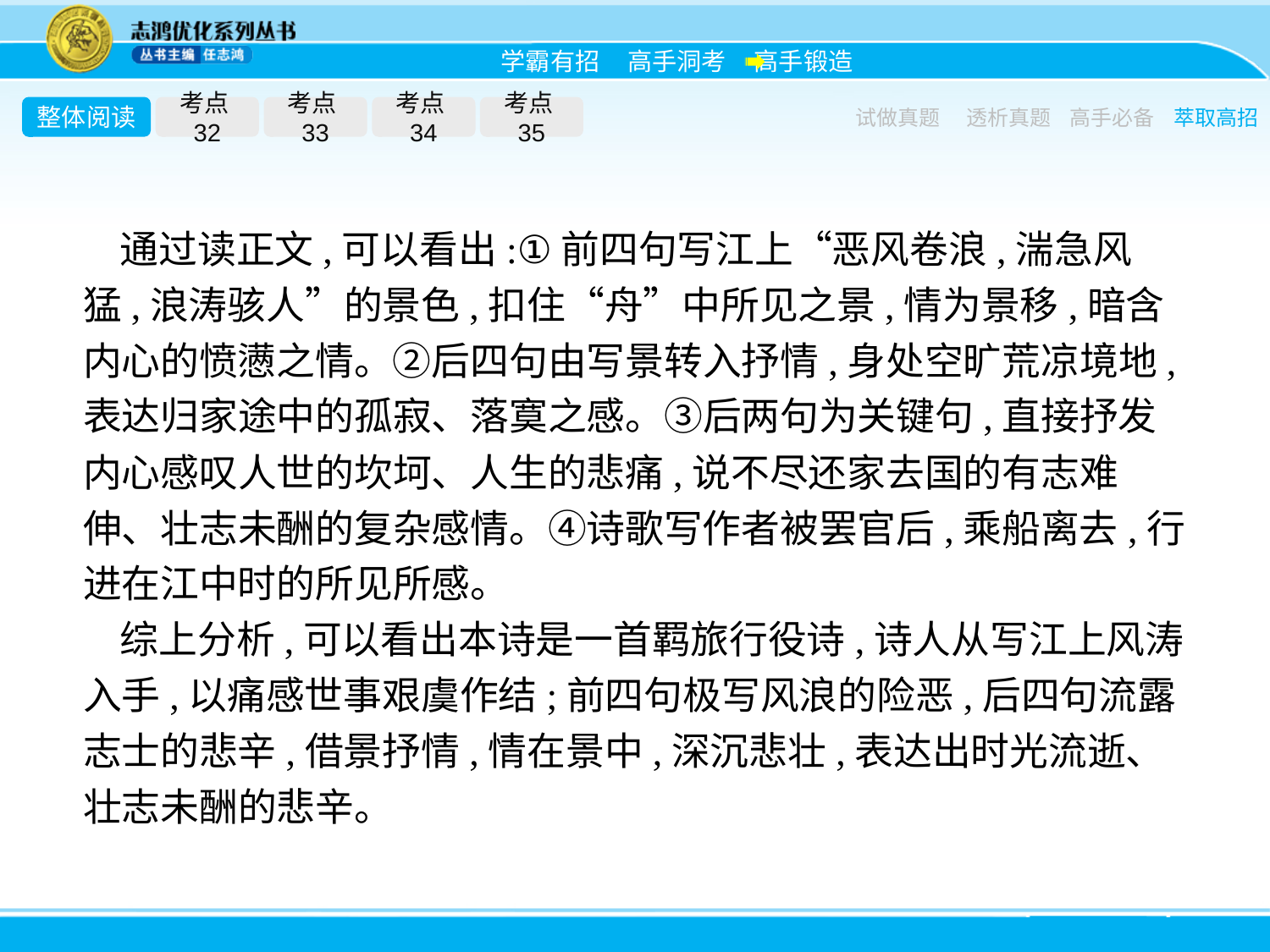

整体阅读
考点32
考点33
考点34
考点35
试做真题
透析真题
高手必备
萃取高招
通过读正文,可以看出:①前四句写江上“恶风卷浪,湍急风猛,浪涛骇人”的景色,扣住“舟”中所见之景,情为景移,暗含内心的愤懑之情。②后四句由写景转入抒情,身处空旷荒凉境地,表达归家途中的孤寂、落寞之感。③后两句为关键句,直接抒发内心感叹人世的坎坷、人生的悲痛,说不尽还家去国的有志难伸、壮志未酬的复杂感情。④诗歌写作者被罢官后,乘船离去,行进在江中时的所见所感。
综上分析,可以看出本诗是一首羁旅行役诗,诗人从写江上风涛入手,以痛感世事艰虞作结;前四句极写风浪的险恶,后四句流露志士的悲辛,借景抒情,情在景中,深沉悲壮,表达出时光流逝、壮志未酬的悲辛。